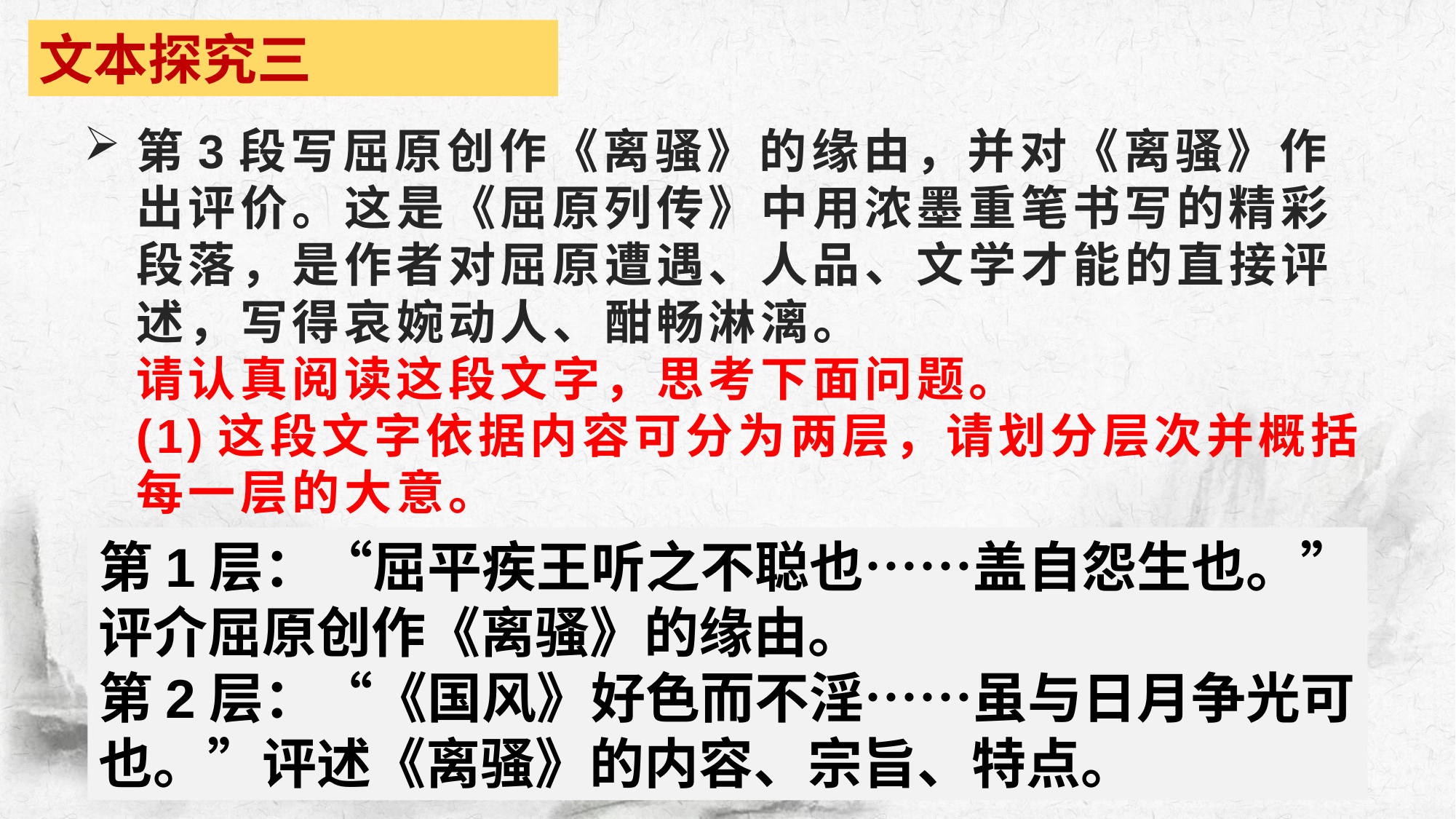

文本探究三
# 第3段写屈原创作《离骚》的缘由，并对《离骚》作出评价。这是《屈原列传》中用浓墨重笔书写的精彩段落，是作者对屈原遭遇、人品、文学才能的直接评述，写得哀婉动人、酣畅淋漓。 请认真阅读这段文字，思考下面问题。 (1)这段文字依据内容可分为两层，请划分层次并概括每一层的大意。
第1层：“屈平疾王听之不聪也……盖自怨生也。”评介屈原创作《离骚》的缘由。
第2层：“《国风》好色而不淫……虽与日月争光可也。”评述《离骚》的内容、宗旨、特点。